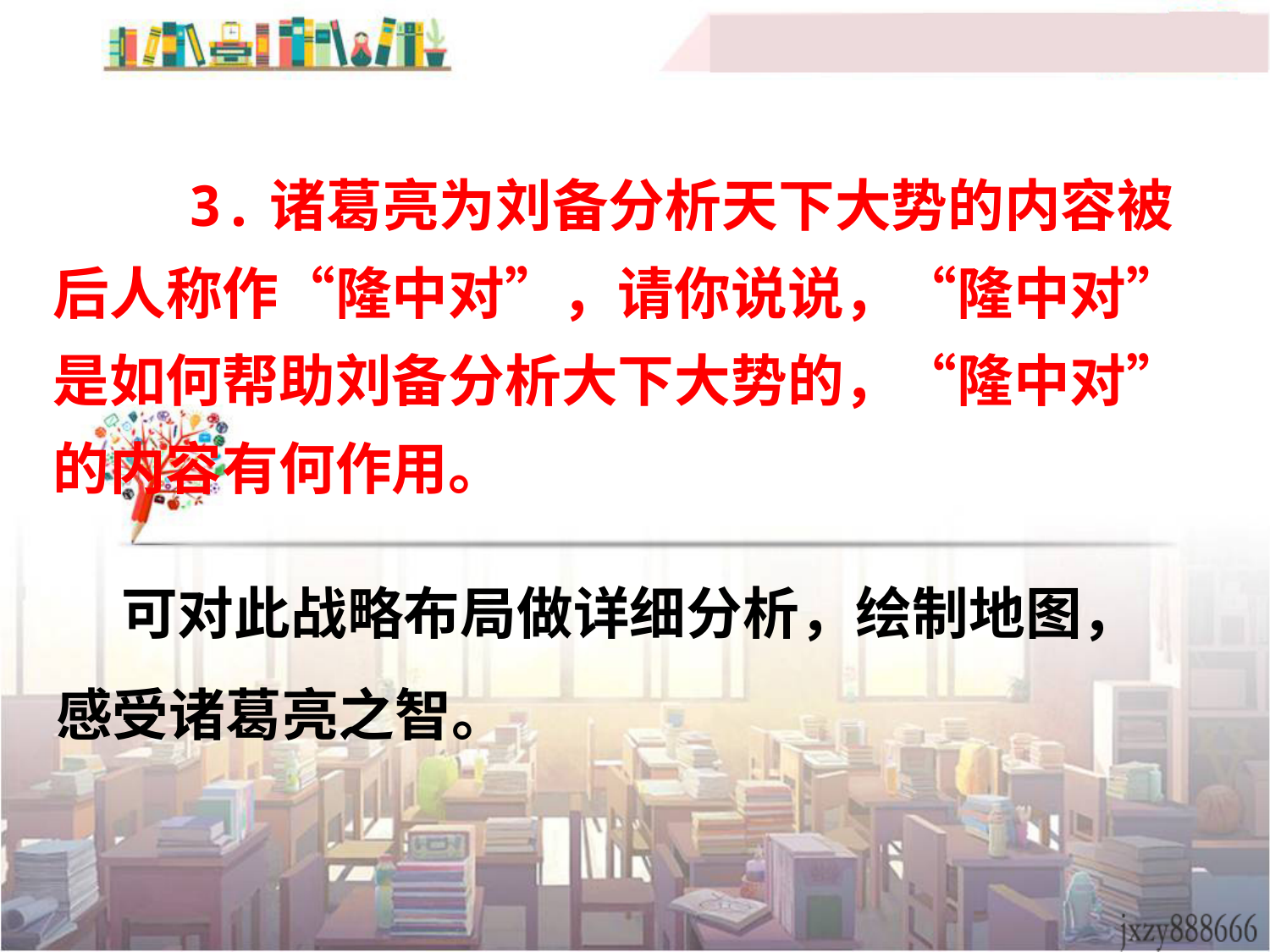

3.诸葛亮为刘备分析天下大势的内容被后人称作“隆中对”，请你说说，“隆中对”是如何帮助刘备分析大下大势的，“隆中对”的内容有何作用。
    可对此战略布局做详细分析，绘制地图，感受诸葛亮之智。